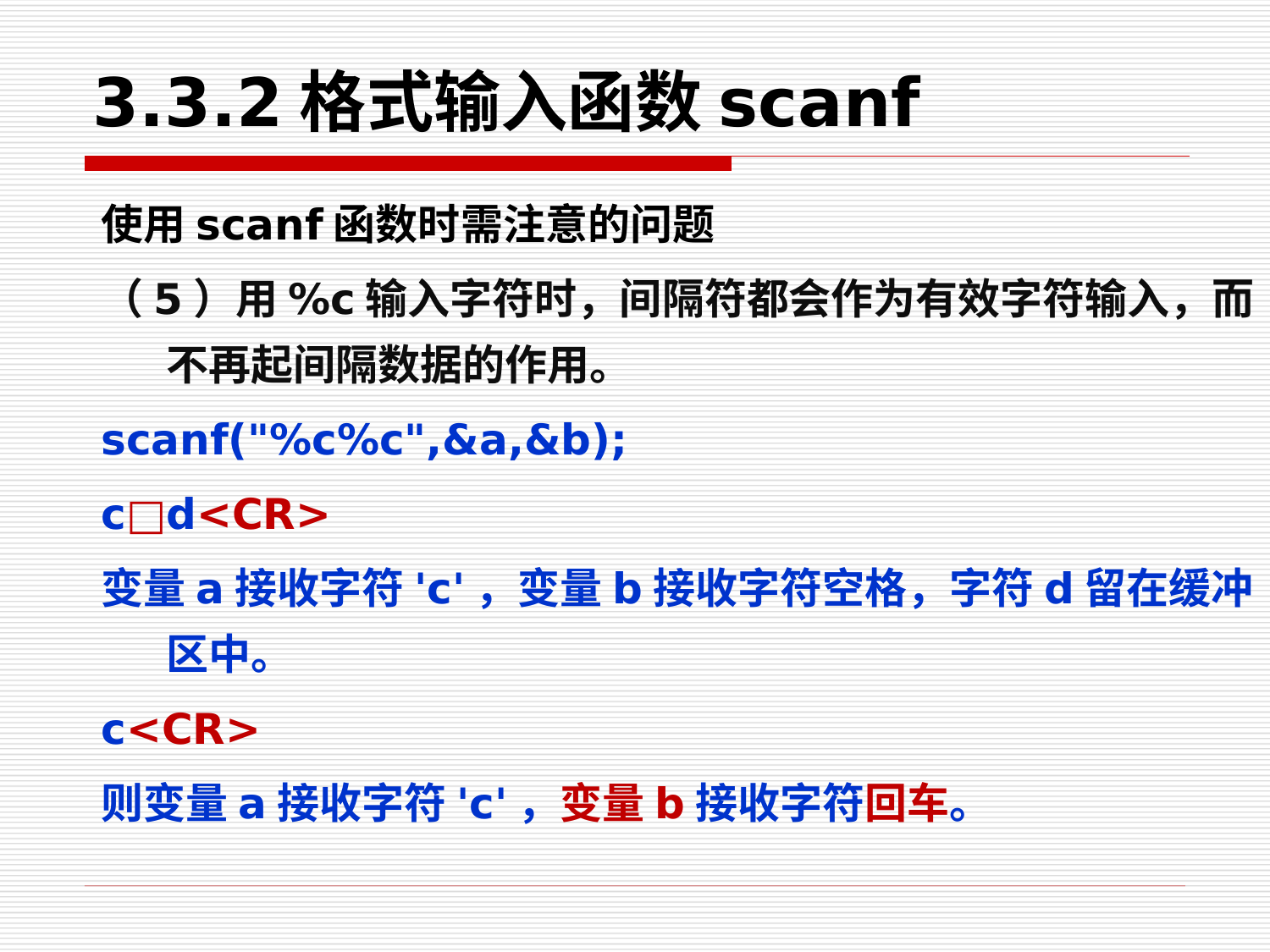

# 3.3.2格式输入函数scanf
使用scanf函数时需注意的问题
（5）用%c输入字符时，间隔符都会作为有效字符输入，而不再起间隔数据的作用。
scanf("%c%c",&a,&b);
c□d<CR>
变量a接收字符'c'，变量b接收字符空格，字符d留在缓冲区中。
c<CR>
则变量a接收字符'c'，变量b接收字符回车。